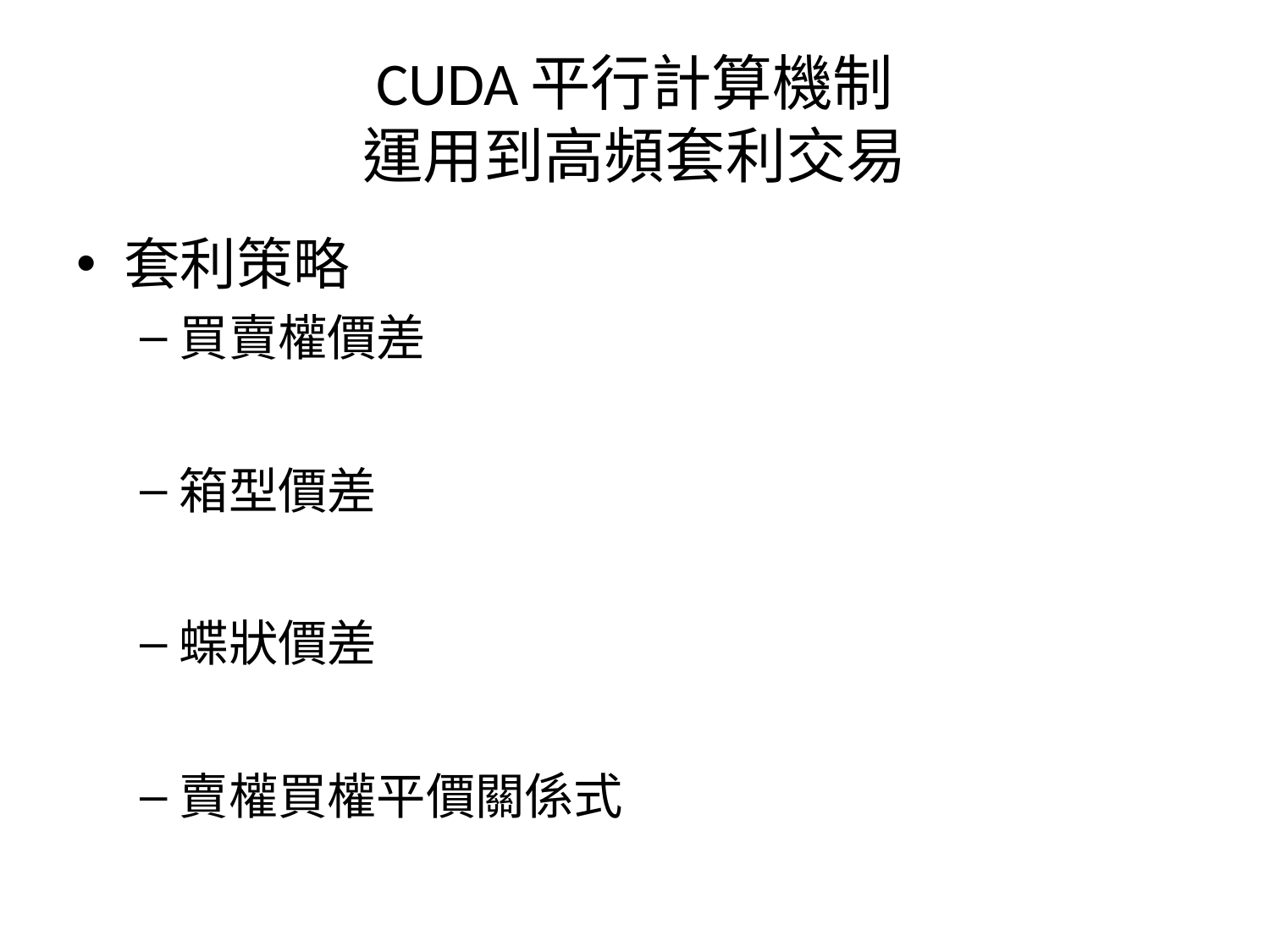

# CUDA平行計算機制 運用到高頻套利交易
套利策略
買賣權價差

箱型價差

蝶狀價差

賣權買權平價關係式